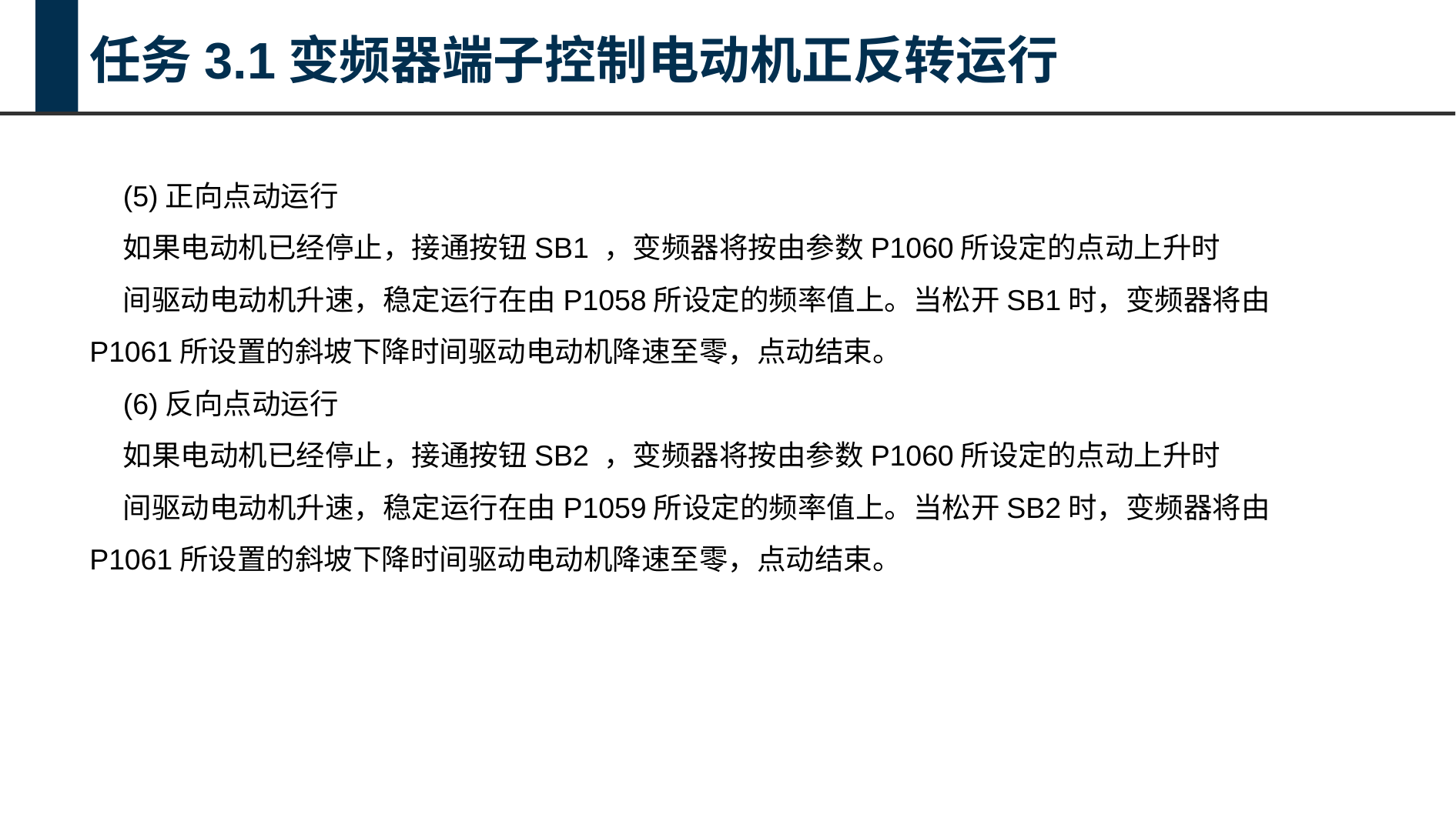

任务3.1变频器端子控制电动机正反转运行
(5)正向点动运行
如果电动机已经停止，接通按钮SB1 ，变频器将按由参数P1060所设定的点动上升时
间驱动电动机升速，稳定运行在由P1058所设定的频率值上。当松开SB1时，变频器将由P1061所设置的斜坡下降时间驱动电动机降速至零，点动结束。
(6)反向点动运行
如果电动机已经停止，接通按钮SB2 ，变频器将按由参数P1060所设定的点动上升时
间驱动电动机升速，稳定运行在由P1059所设定的频率值上。当松开SB2时，变频器将由P1061所设置的斜坡下降时间驱动电动机降速至零，点动结束。